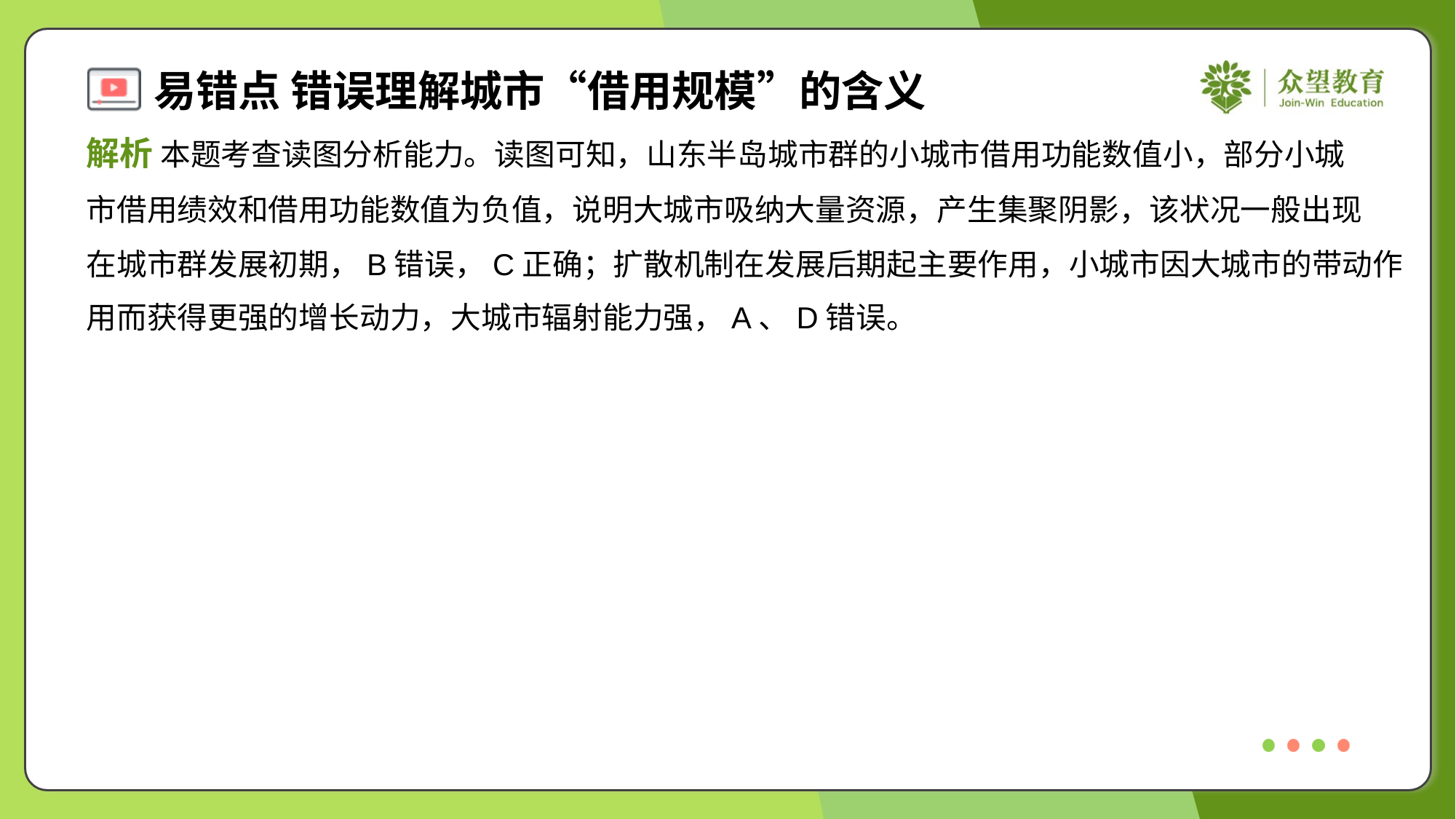

解析 本题考查读图分析能力。读图可知，山东半岛城市群的小城市借用功能数值小，部分小城
市借用绩效和借用功能数值为负值，说明大城市吸纳大量资源，产生集聚阴影，该状况一般出现
在城市群发展初期，B错误，C正确；扩散机制在发展后期起主要作用，小城市因大城市的带动作
用而获得更强的增长动力，大城市辐射能力强，A、D错误。